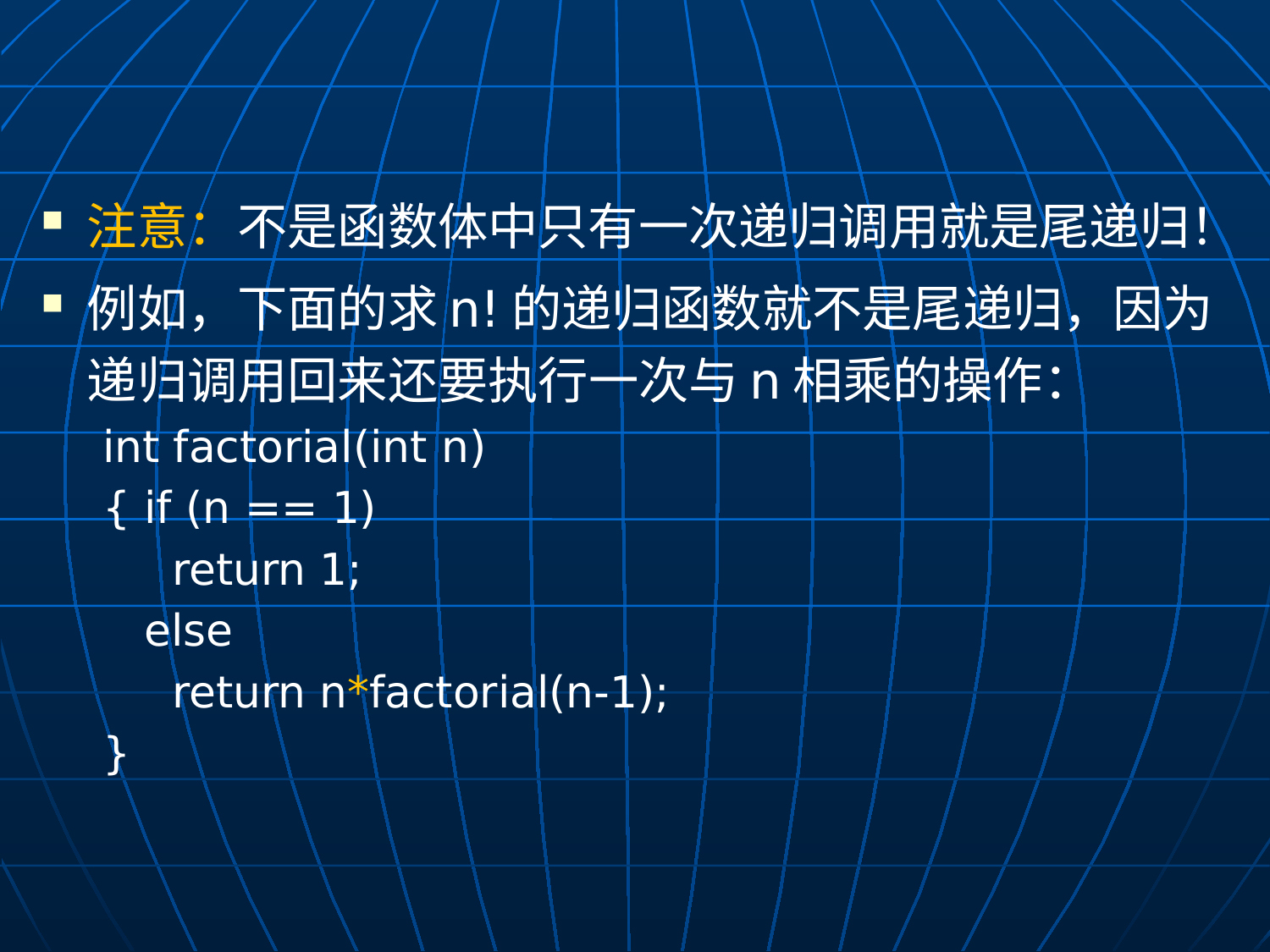

注意：不是函数体中只有一次递归调用就是尾递归！
例如，下面的求n!的递归函数就不是尾递归，因为递归调用回来还要执行一次与n相乘的操作：
int factorial(int n)
{ if (n == 1)
     return 1;
   else
     return n*factorial(n-1);
}